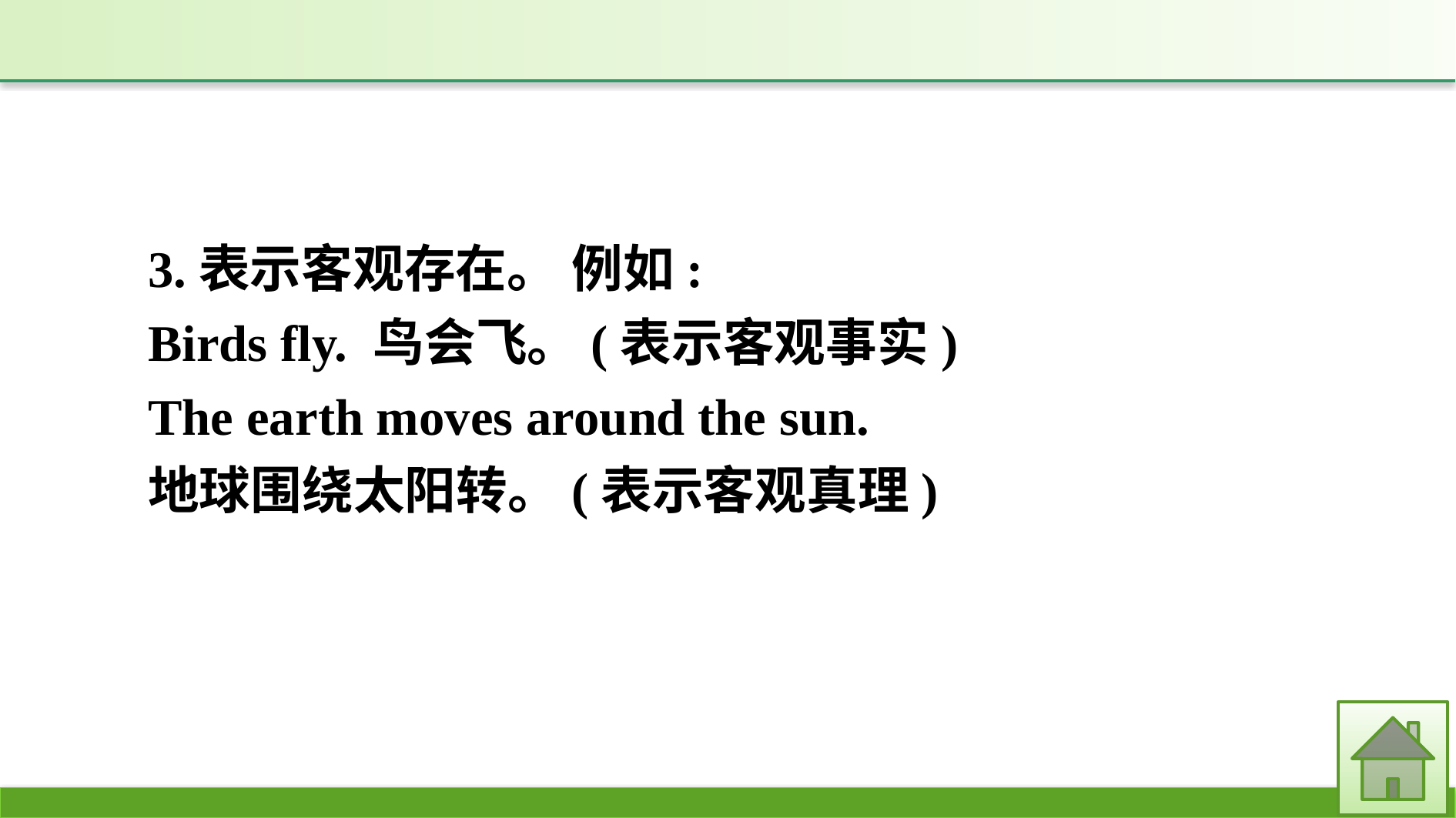

3.表示客观存在。 例如:
Birds fly. 鸟会飞。(表示客观事实)
The earth moves around the sun.
地球围绕太阳转。(表示客观真理)